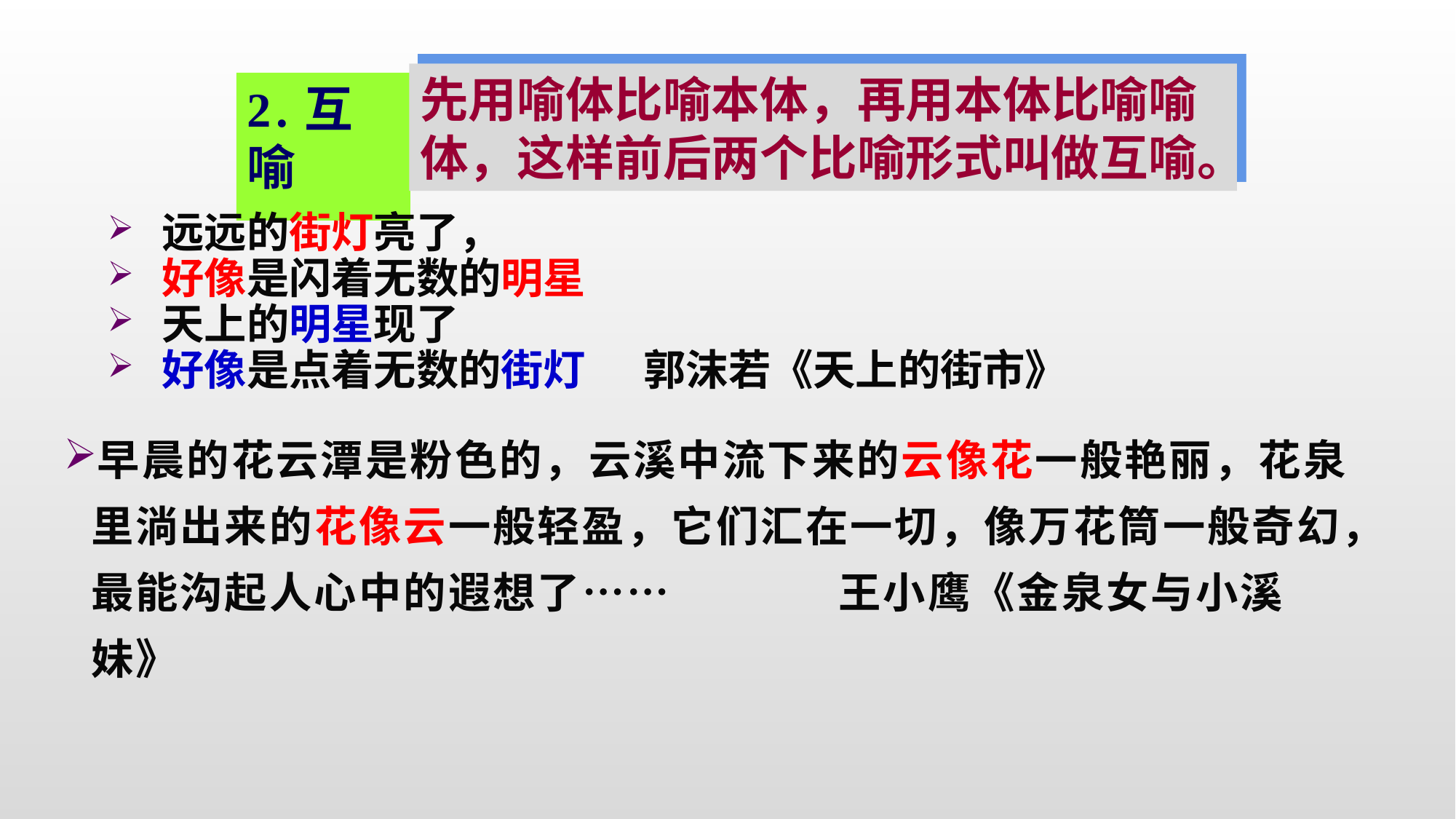

先用喻体比喻本体，再用本体比喻喻体，这样前后两个比喻形式叫做互喻。
# 2.互喻
远远的街灯亮了，
好像是闪着无数的明星
天上的明星现了
好像是点着无数的街灯      郭沫若《天上的街市》
早晨的花云潭是粉色的，云溪中流下来的云像花一般艳丽，花泉里淌出来的花像云一般轻盈，它们汇在一切，像万花筒一般奇幻，最能沟起人心中的遐想了……              王小鹰《金泉女与小溪妹》